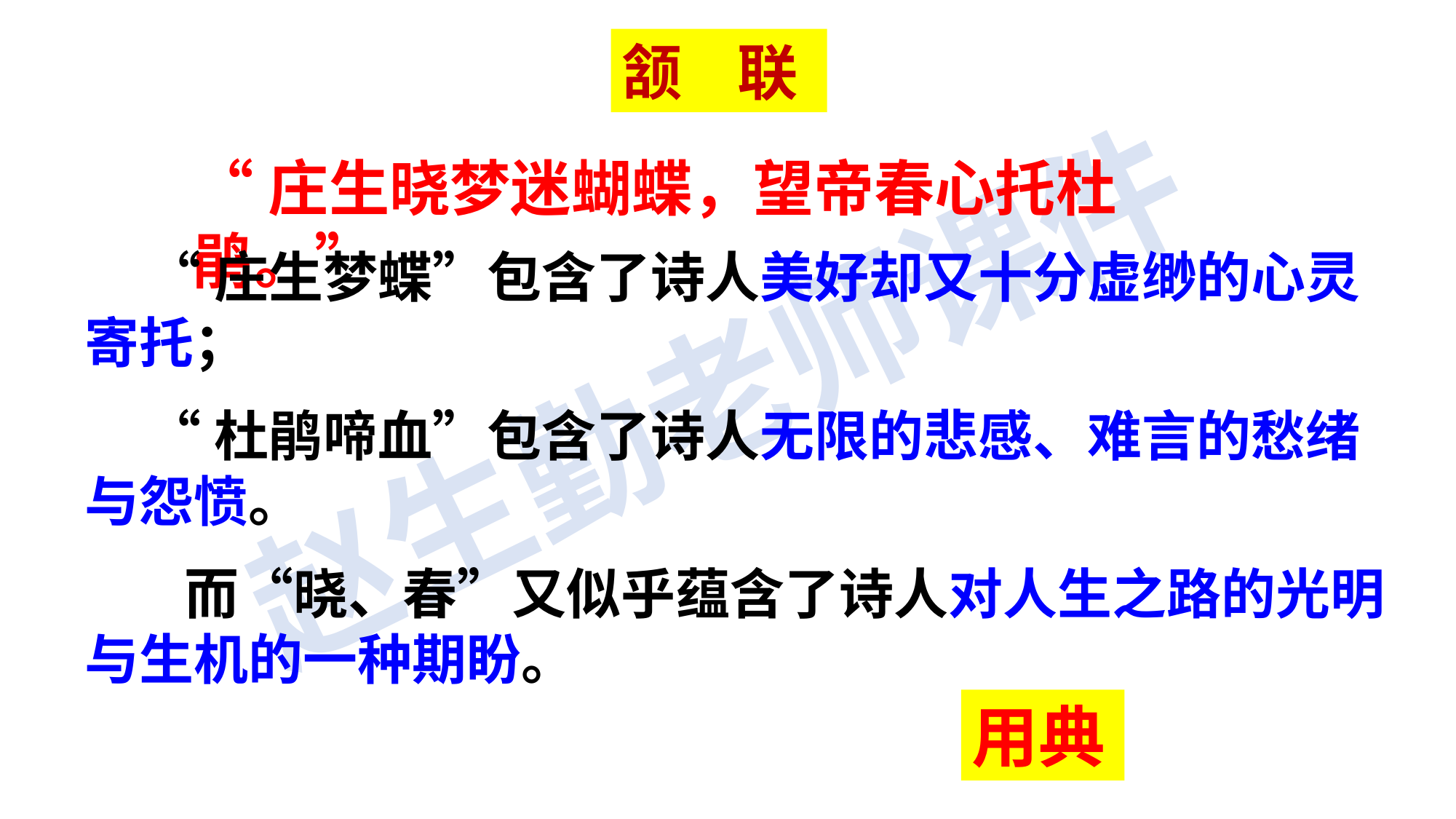

颔    联
“庄生晓梦迷蝴蝶，望帝春心托杜鹃。”
     “庄生梦蝶”包含了诗人美好却又十分虚缈的心灵寄托；
     “杜鹃啼血”包含了诗人无限的悲感、难言的愁绪与怨愤。
       而“晓、春”又似乎蕴含了诗人对人生之路的光明与生机的一种期盼。
用典